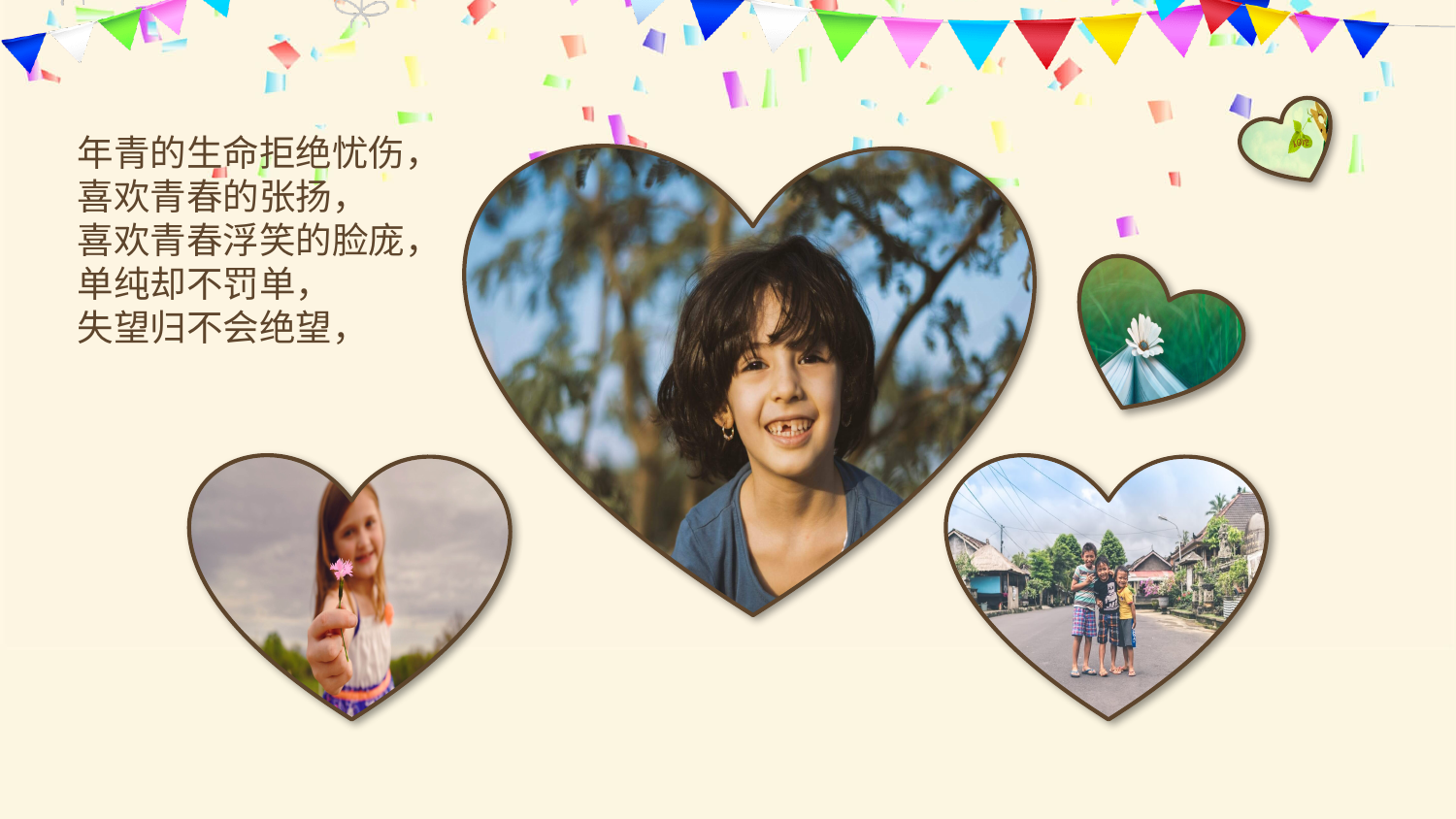

年青的生命拒绝忧伤，喜欢青春的张扬，
喜欢青春浮笑的脸庞，单纯却不罚单，
失望归不会绝望，